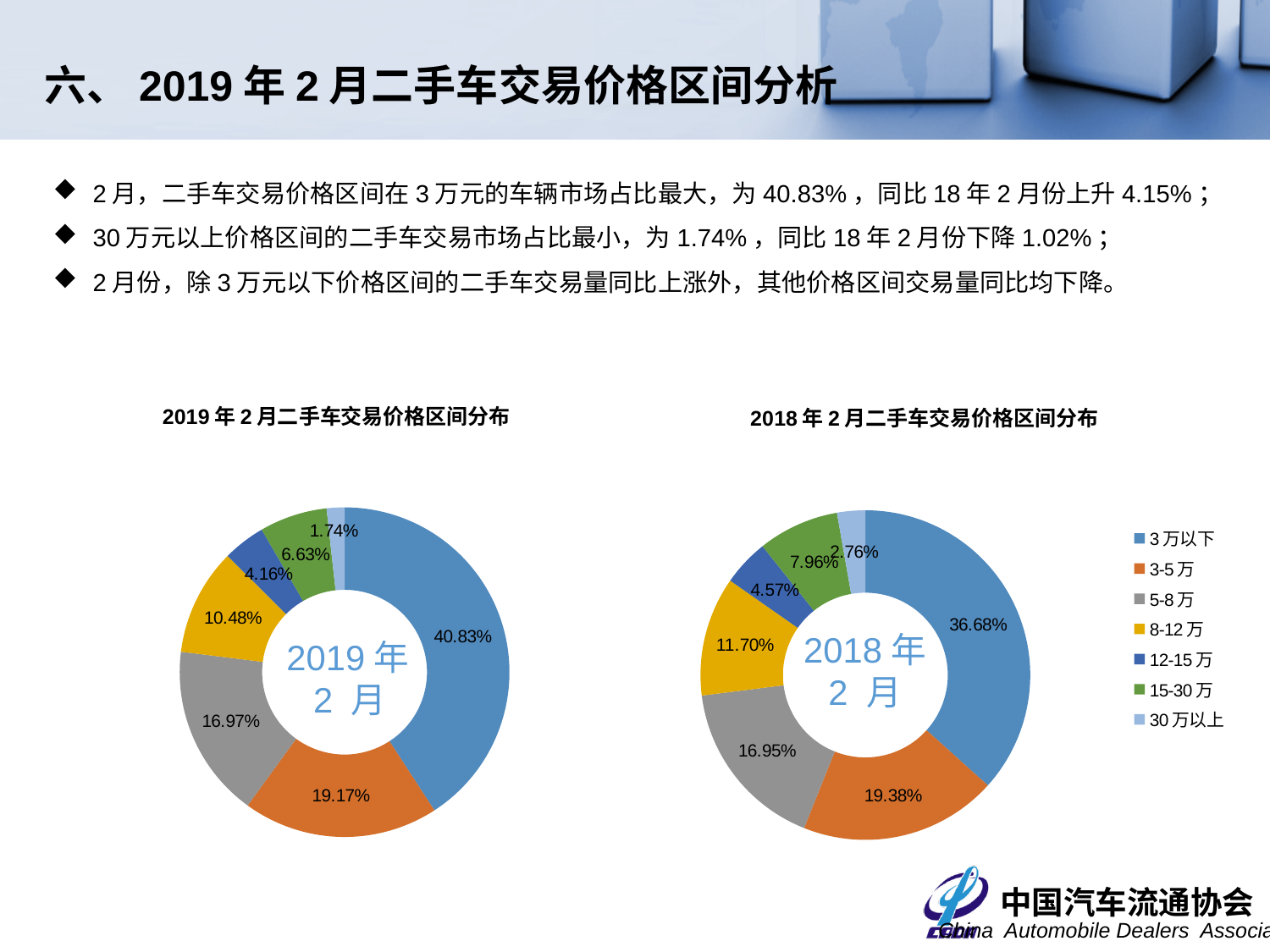

六、2019年2月二手车交易价格区间分析
2月，二手车交易价格区间在3万元的车辆市场占比最大，为40.83%，同比18年2月份上升4.15%；
30万元以上价格区间的二手车交易市场占比最小，为1.74%，同比18年2月份下降1.02%；
2月份，除3万元以下价格区间的二手车交易量同比上涨外，其他价格区间交易量同比均下降。

### Chart: 2018年2月二手车交易价格区间分布

| Category |  |
|---|---|
| 3万以下 | 0.366766174023686 |
| 3-5万 | 0.19384359400998336 |
| 5-8万 | 0.1694846823920916 |
| 8-12万 | 0.11698639522364686 |
| 12-15万 | 0.045671429969658416 |
| 15-30万 | 0.07960996378584712 |
| 30万以上 | 0.02763776059508662 |

### Chart: 2019年2月二手车交易价格区间分布

| Category |  |
|---|---|
| 3万以下 | 0.40827390364322824 |
| 3-5万 | 0.19174545806576526 |
| 5-8万 | 0.1697484053481343 |
| 8-12万 | 0.10481138468488818 |
| 12-15万 | 0.04163843084105113 |
| 15-30万 | 0.06633536631277766 |
| 30万以上 | 0.017447051104155238 |
2018年
2 月
2019年2 月